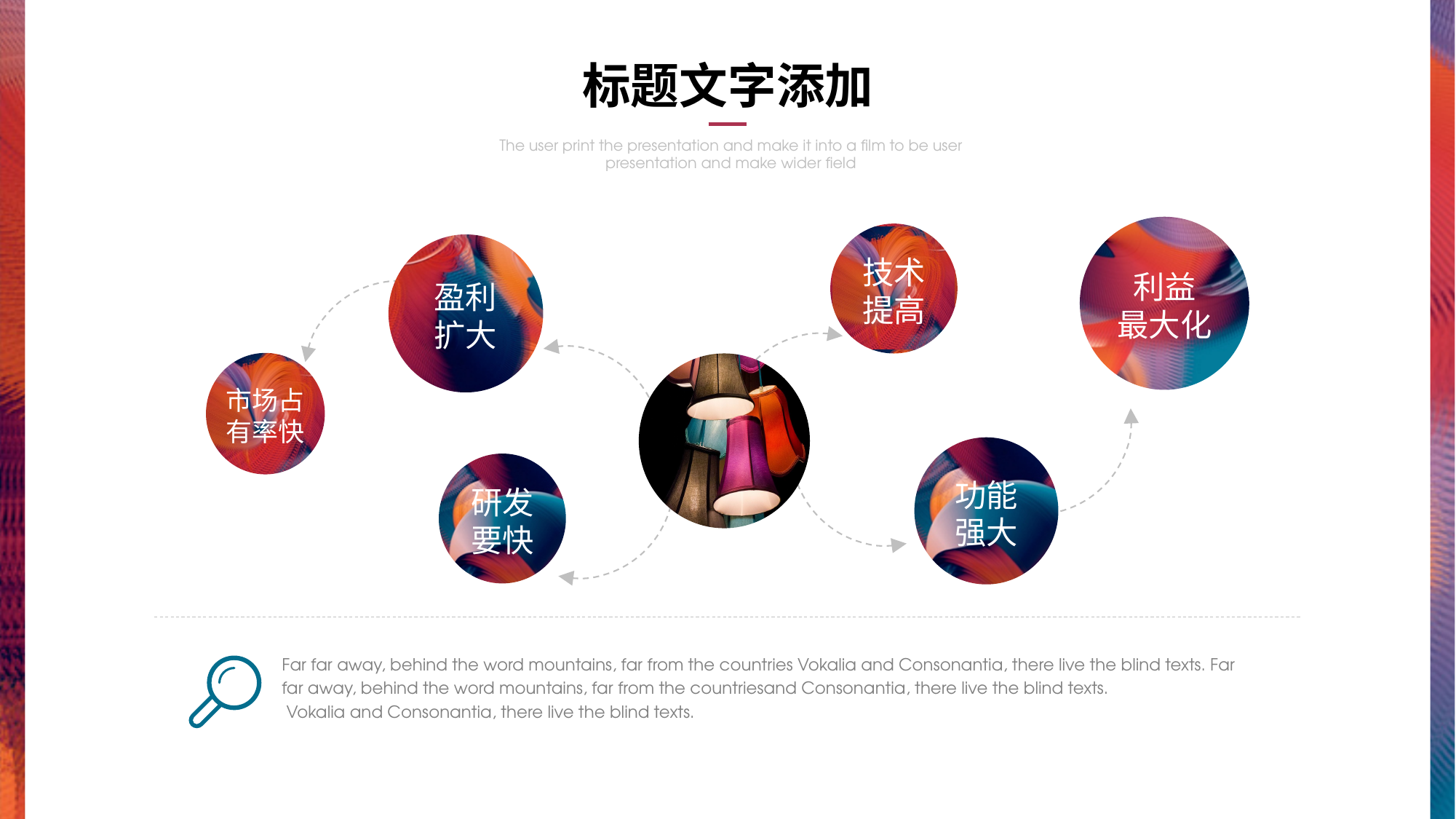

标题文字添加
The user print the presentation and make it into a film to be user presentation and make wider field

技术提高
利益
最大化
盈利
扩大

市场占有率快

功能强大
研发要快
Far far away, behind the word mountains, far from the countries Vokalia and Consonantia, there live the blind texts. Far far away, behind the word mountains, far from the countriesand Consonantia, there live the blind texts.
 Vokalia and Consonantia, there live the blind texts.